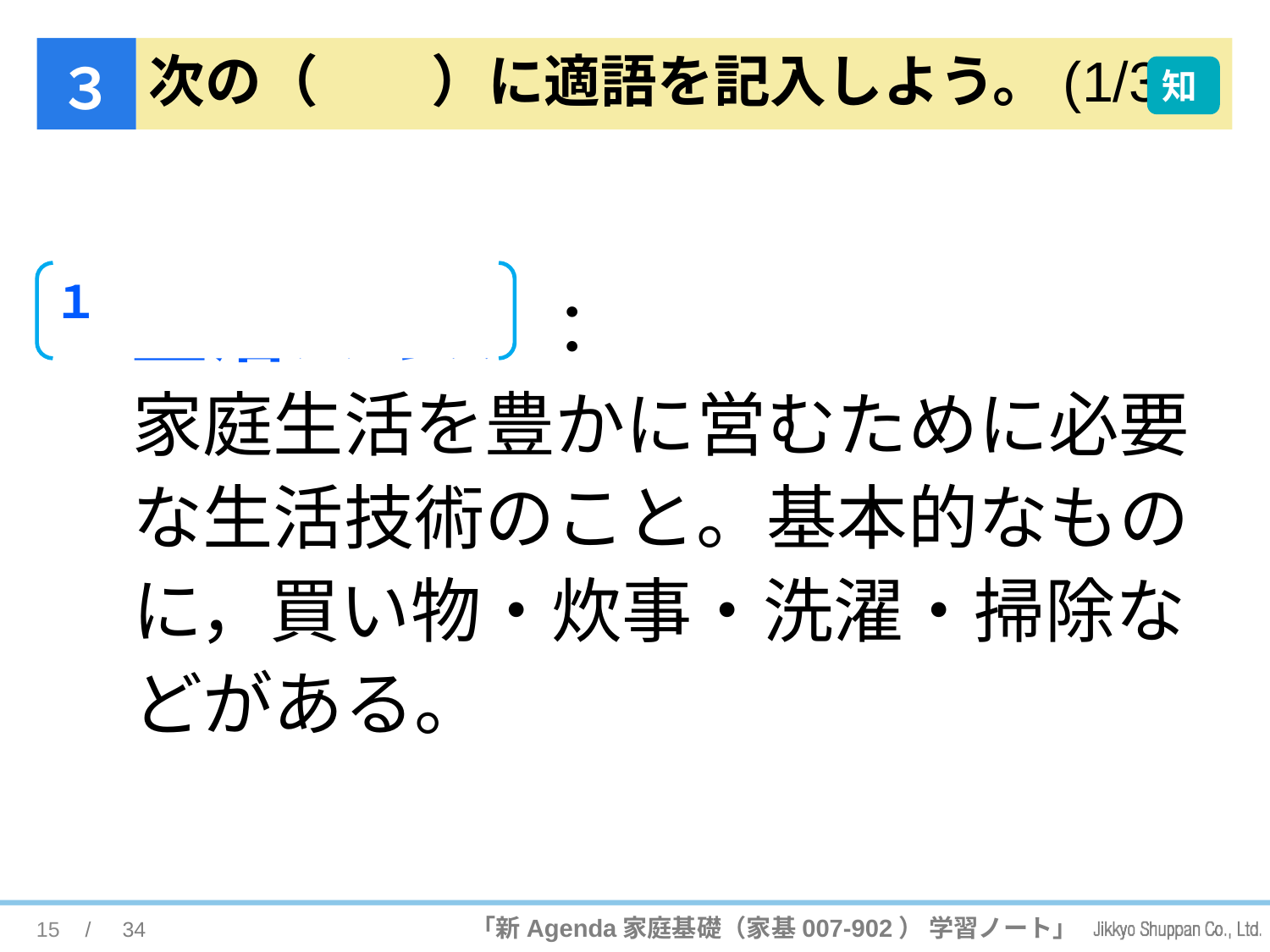

３
# 次の（　　）に適語を記入しよう。(1/3)
知
 (1) 生活スキル ：
家庭生活を豊かに営むために必要な生活技術のこと。基本的なものに，買い物・炊事・洗濯・掃除などがある。
１
15